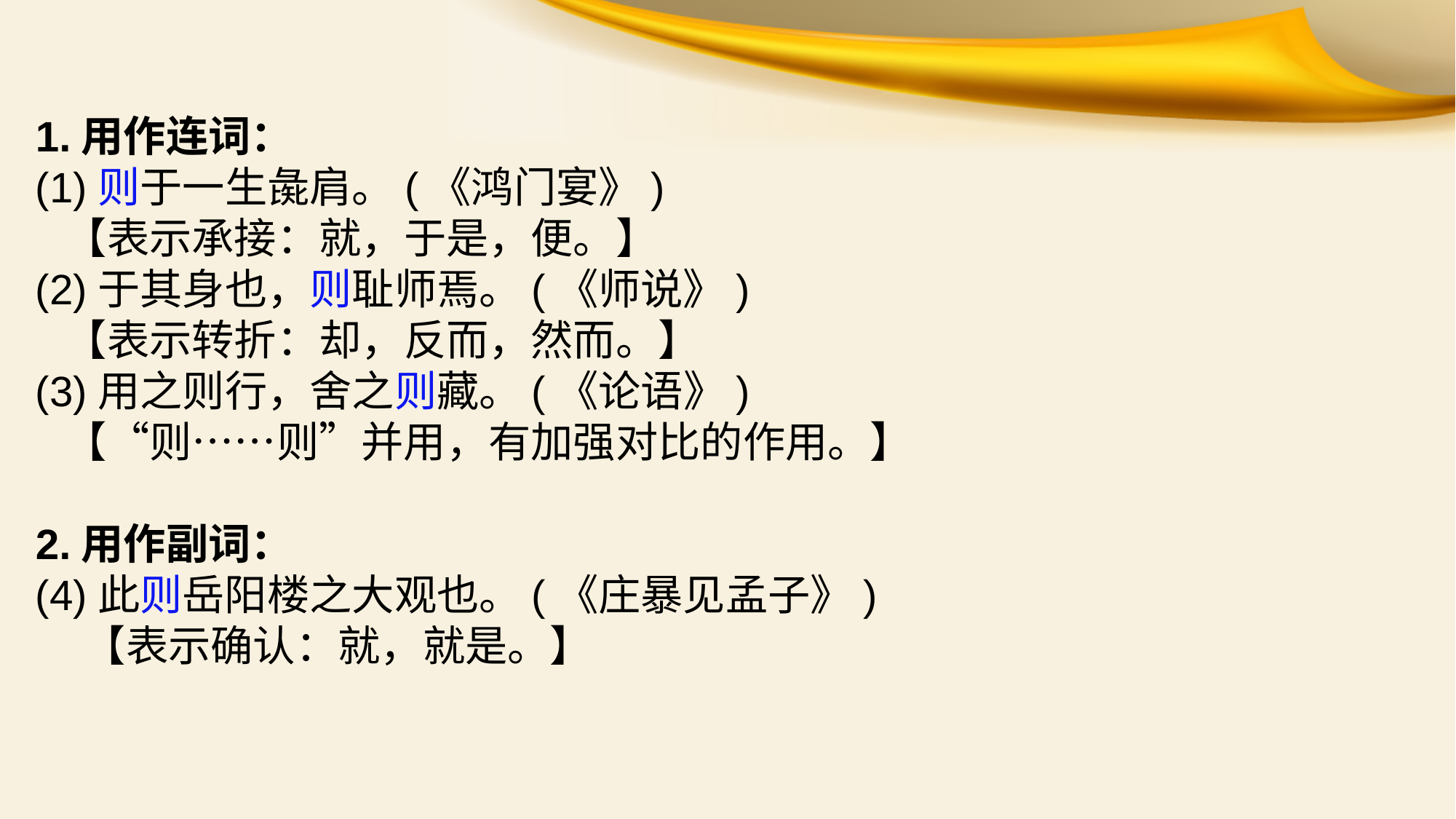

1.用作连词：
(1)则于一生彘肩。(《鸿门宴》)
  【表示承接：就，于是，便。】
(2)于其身也，则耻师焉。(《师说》)
  【表示转折：却，反而，然而。】
(3)用之则行，舍之则藏。(《论语》)
  【“则……则”并用，有加强对比的作用。】

2.用作副词：
(4)此则岳阳楼之大观也。(《庄暴见孟子》)
    【表示确认：就，就是。】